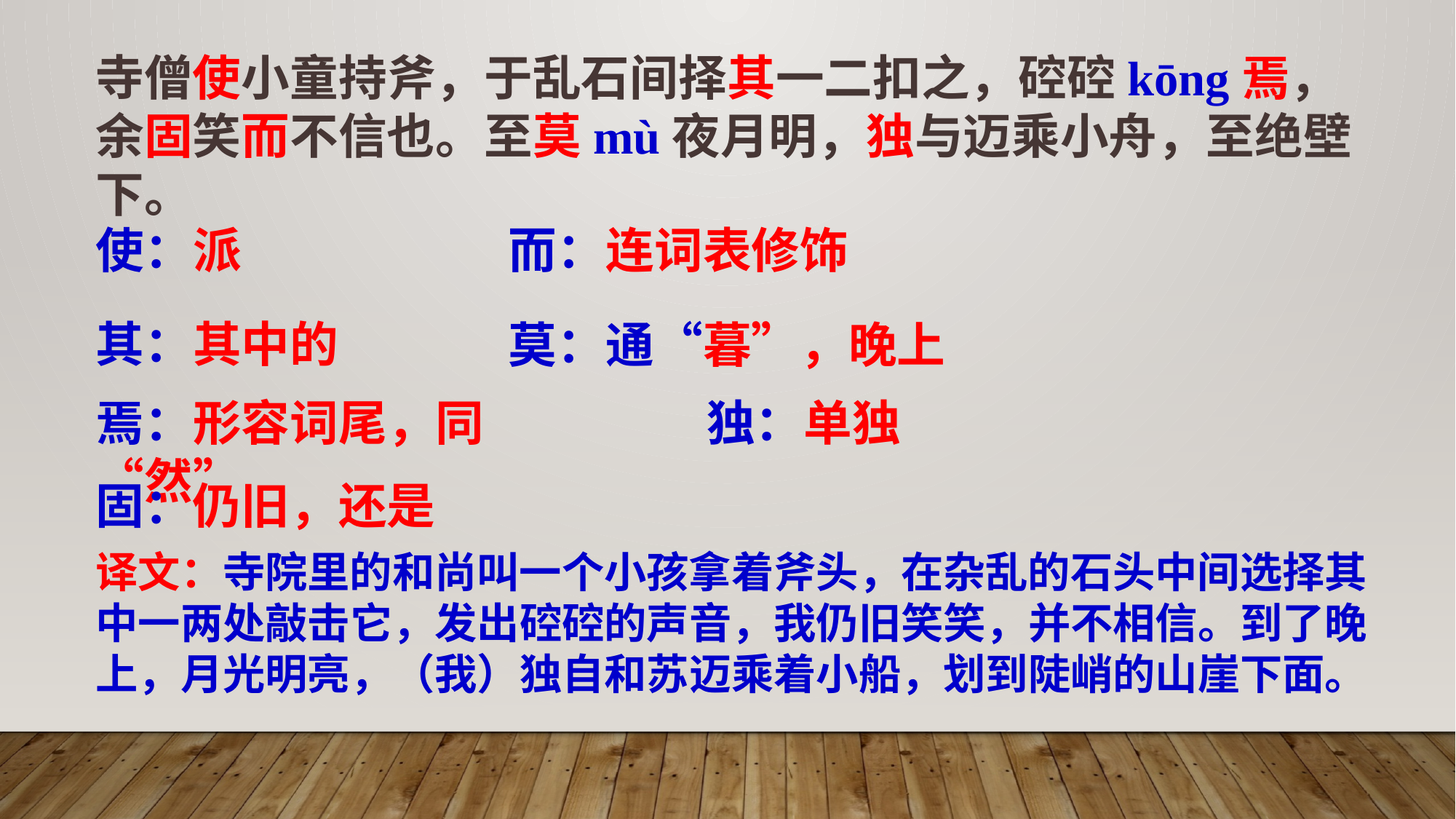

寺僧使小童持斧，于乱石间择其一二扣之，硿硿kōng焉，余固笑而不信也。至莫mù夜月明，独与迈乘小舟，至绝壁下。
使：派
而：连词表修饰
其：其中的
莫：通“暮”，晚上
焉：形容词尾，同“然”
独：单独
固：仍旧，还是
译文：寺院里的和尚叫一个小孩拿着斧头，在杂乱的石头中间选择其中一两处敲击它，发出硿硿的声音，我仍旧笑笑，并不相信。到了晚上，月光明亮，（我）独自和苏迈乘着小船，划到陡峭的山崖下面。